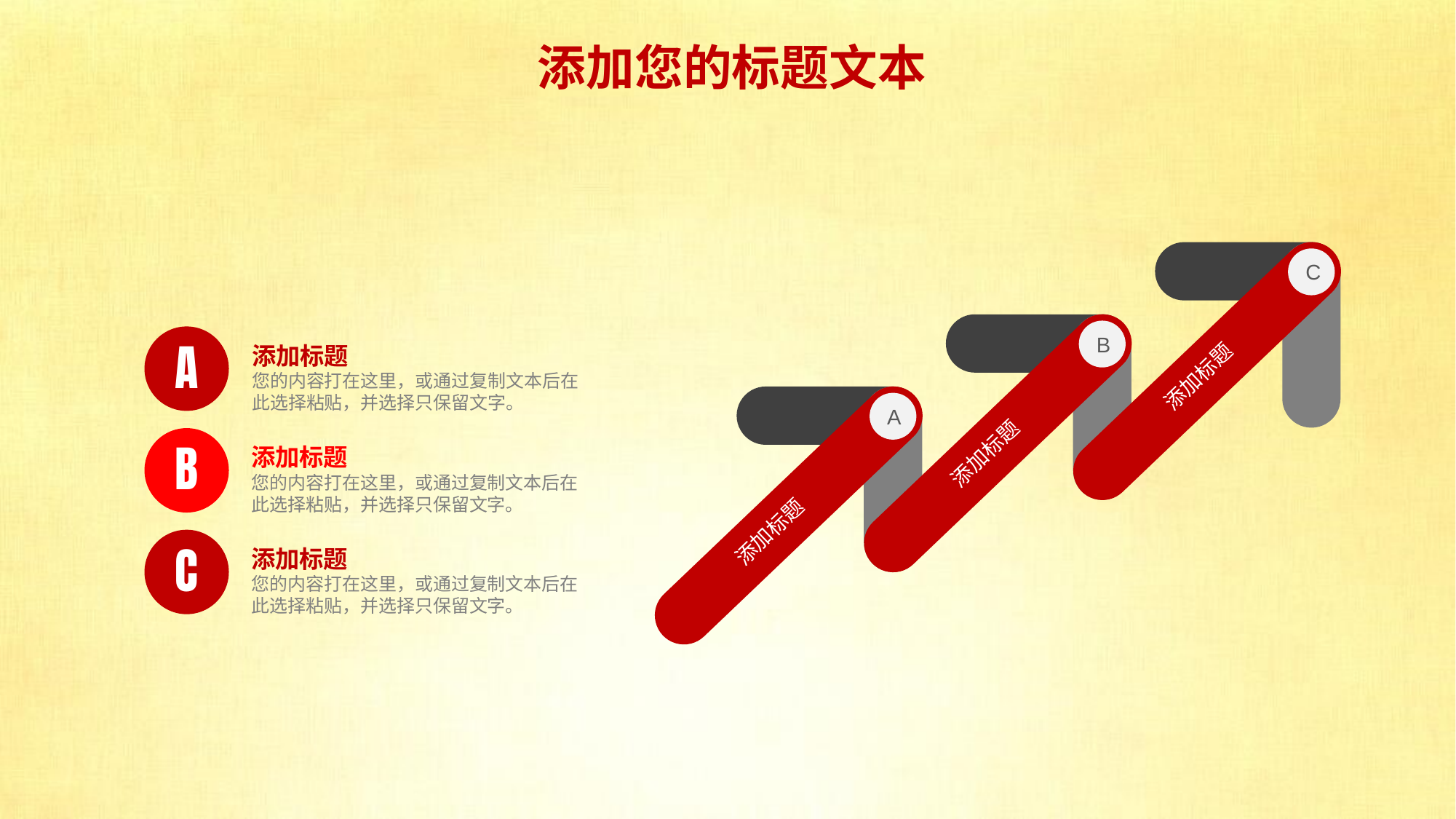

添加您的标题文本

C

添加标题

B

添加标题
A
添加标题
您的内容打在这里，或通过复制文本后在此选择粘贴，并选择只保留文字。

A

添加标题
B
添加标题
您的内容打在这里，或通过复制文本后在此选择粘贴，并选择只保留文字。
C
添加标题
您的内容打在这里，或通过复制文本后在此选择粘贴，并选择只保留文字。